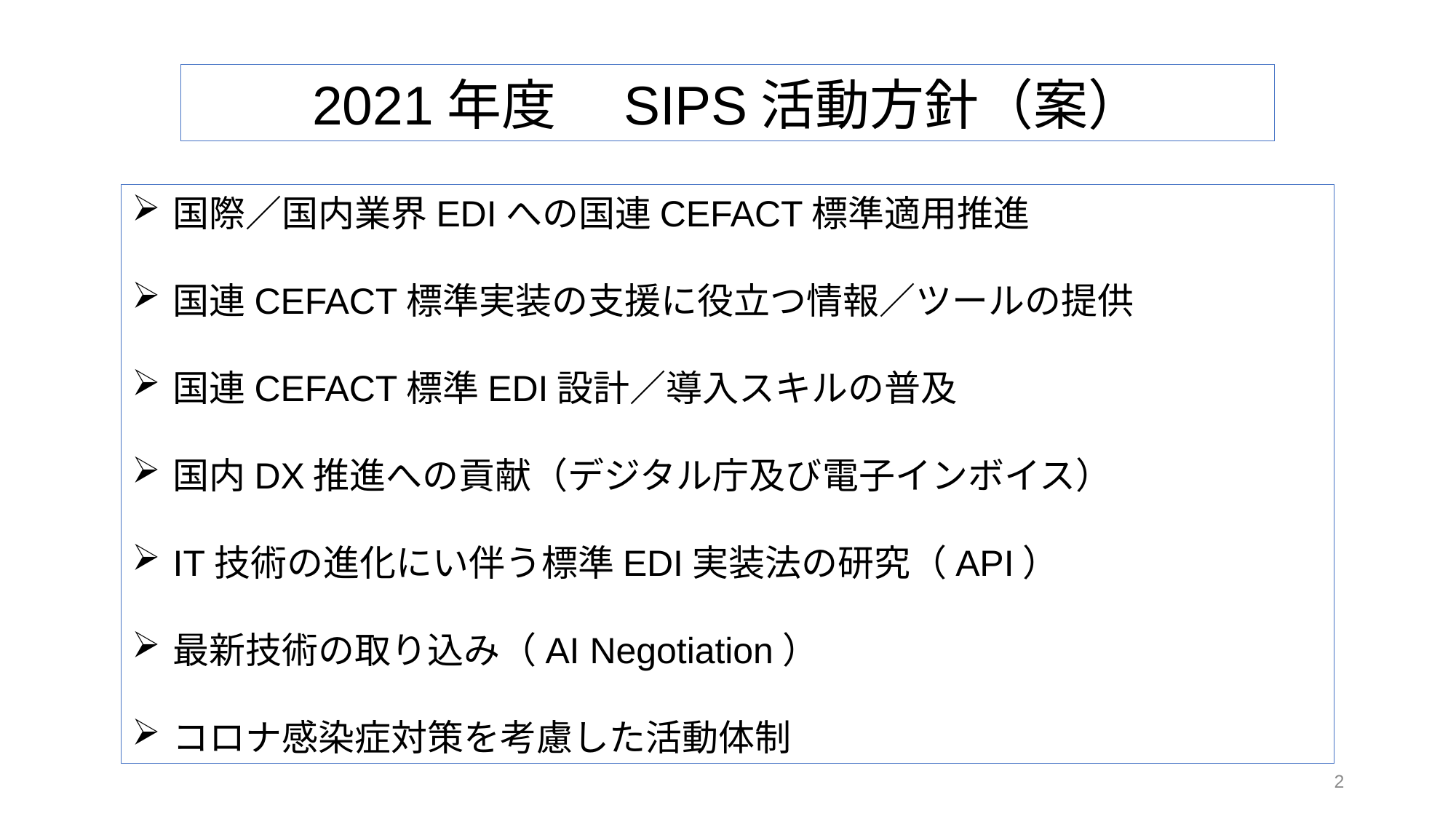

2021年度　SIPS活動方針（案）
国際／国内業界EDIへの国連CEFACT標準適用推進

国連CEFACT標準実装の支援に役立つ情報／ツールの提供

国連CEFACT標準EDI設計／導入スキルの普及

国内DX推進への貢献（デジタル庁及び電子インボイス）

IT技術の進化にい伴う標準EDI実装法の研究（API）

最新技術の取り込み（AI Negotiation）

コロナ感染症対策を考慮した活動体制
2